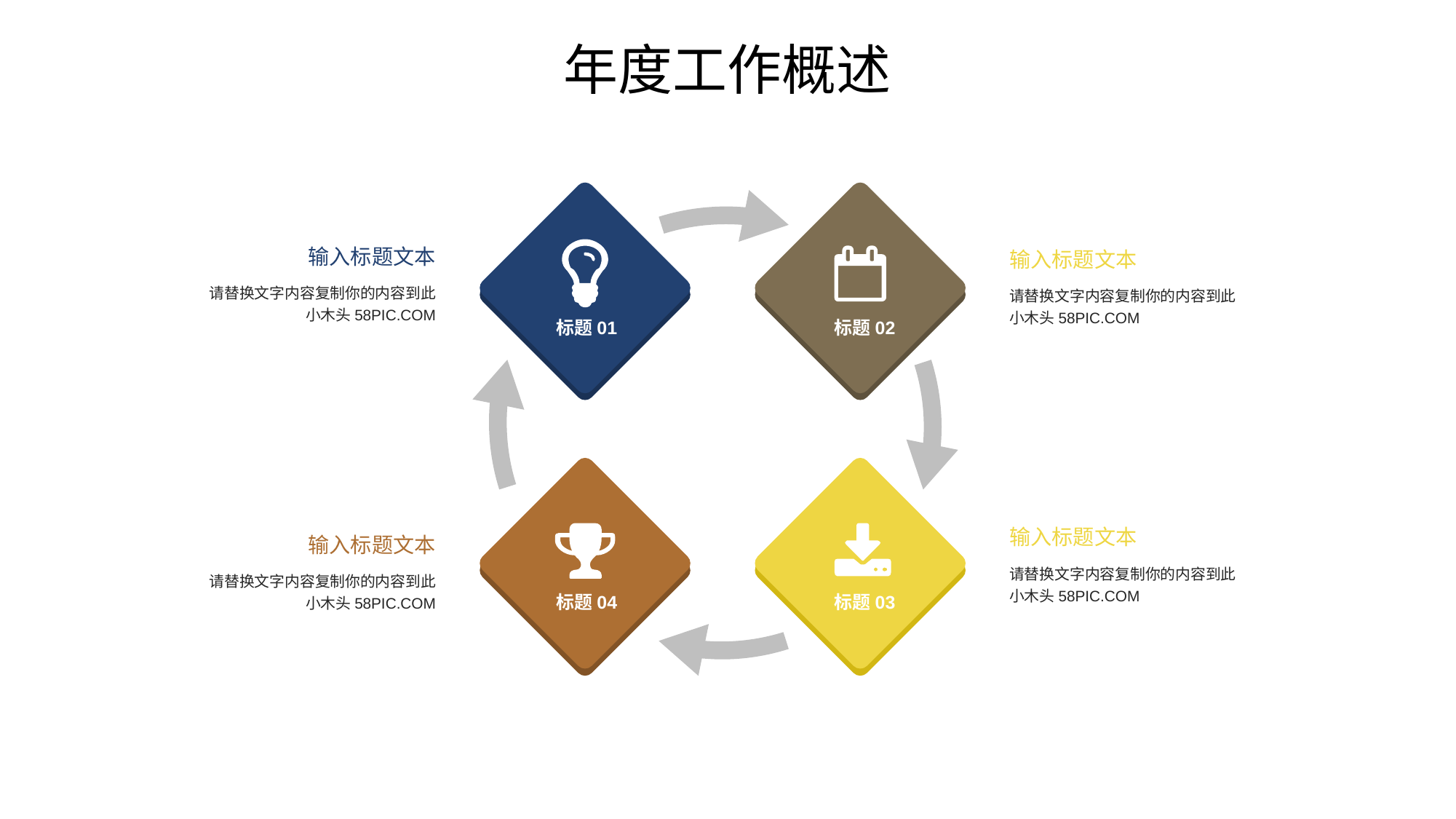

年度工作概述

输入标题文本
请替换文字内容复制你的内容到此 小木头58PIC.COM

标题01

输入标题文本
请替换文字内容复制你的内容到此 小木头58PIC.COM

标题02

输入标题文本
请替换文字内容复制你的内容到此 小木头58PIC.COM
标题04

输入标题文本
请替换文字内容复制你的内容到此 小木头58PIC.COM

标题03